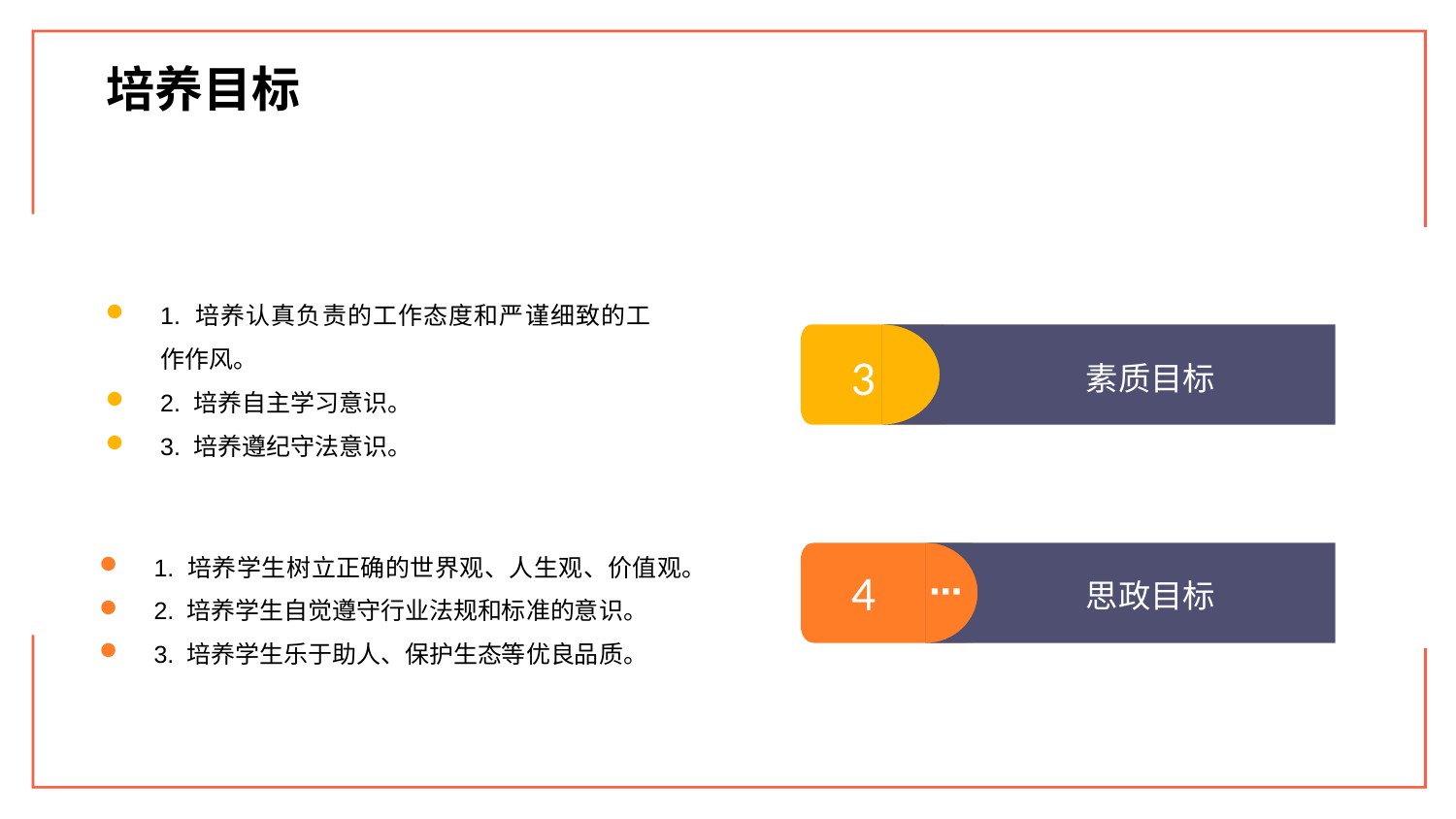

培养目标
1. 培养认真负责的工作态度和严谨细致的工作作风。
2. 培养自主学习意识。
3. 培养遵纪守法意识。

3
素质目标
1. 培养学生树立正确的世界观、人生观、价值观。
2. 培养学生自觉遵守行业法规和标准的意识。
3. 培养学生乐于助人、保护生态等优良品质。

4
思政目标